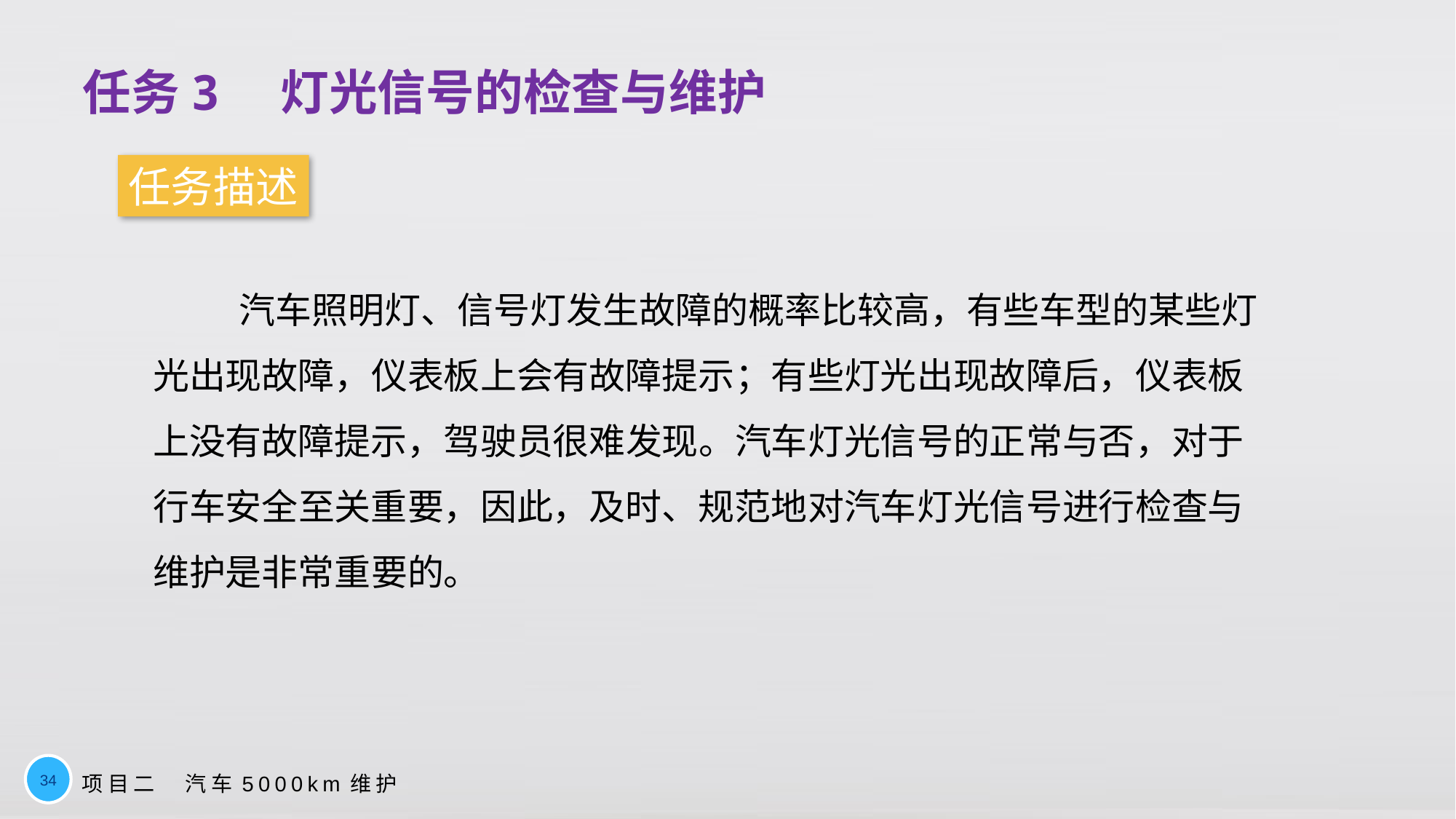

任务3　灯光信号的检查与维护
任务描述
汽车照明灯、信号灯发生故障的概率比较高，有些车型的某些灯光出现故障，仪表板上会有故障提示；有些灯光出现故障后，仪表板上没有故障提示，驾驶员很难发现。汽车灯光信号的正常与否，对于行车安全至关重要，因此，及时、规范地对汽车灯光信号进行检查与维护是非常重要的。
34